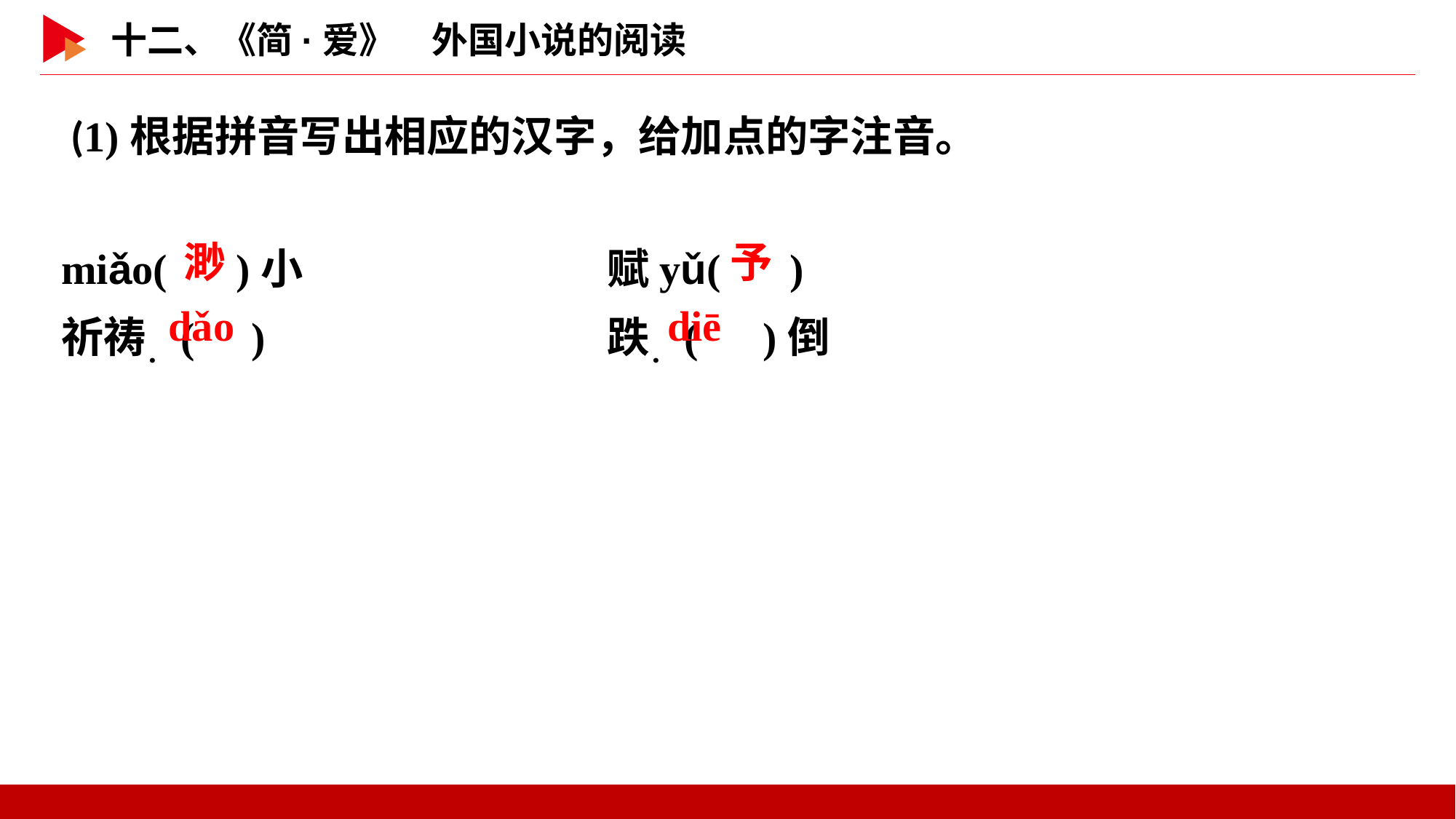

(1)根据拼音写出相应的汉字，给加点的字注音。

miǎo(      )小			赋yǔ(      )
祈祷．(     )				跌．(      )倒
 渺
 予
 diē
 dǎo